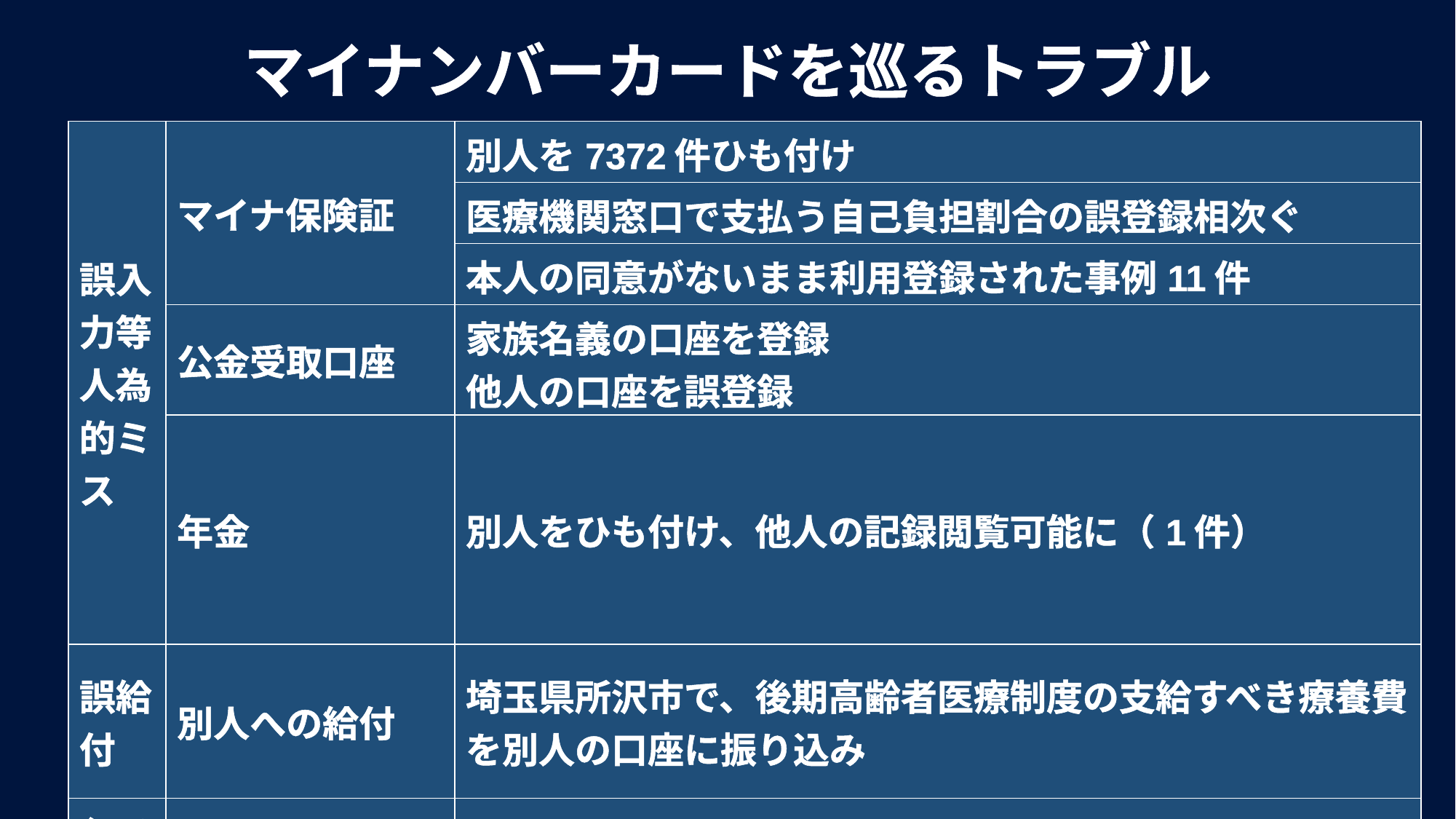

マイナンバーカードを巡るトラブル
| 誤入力等人為的ミス | マイナ保険証 | 別人を7372件ひも付け |
| --- | --- | --- |
|  |  | 医療機関窓口で支払う自己負担割合の誤登録相次ぐ |
|  |  | 本人の同意がないまま利用登録された事例11件 |
|  | 公金受取口座 | 家族名義の口座を登録 他人の口座を誤登録 |
|  | 年金 | 別人をひも付け、他人の記録閲覧可能に（1件） |
| 誤給付 | 別人への給付 | 埼玉県所沢市で、後期高齢者医療制度の支給すべき療養費を別人の口座に振り込み |
| システム不具合 | 証明書 | 富士通japan提供のコンビニ証明書交付サービスで別人の証明書交付（15件） 本人に誤った内容の証明書交付（45件） |